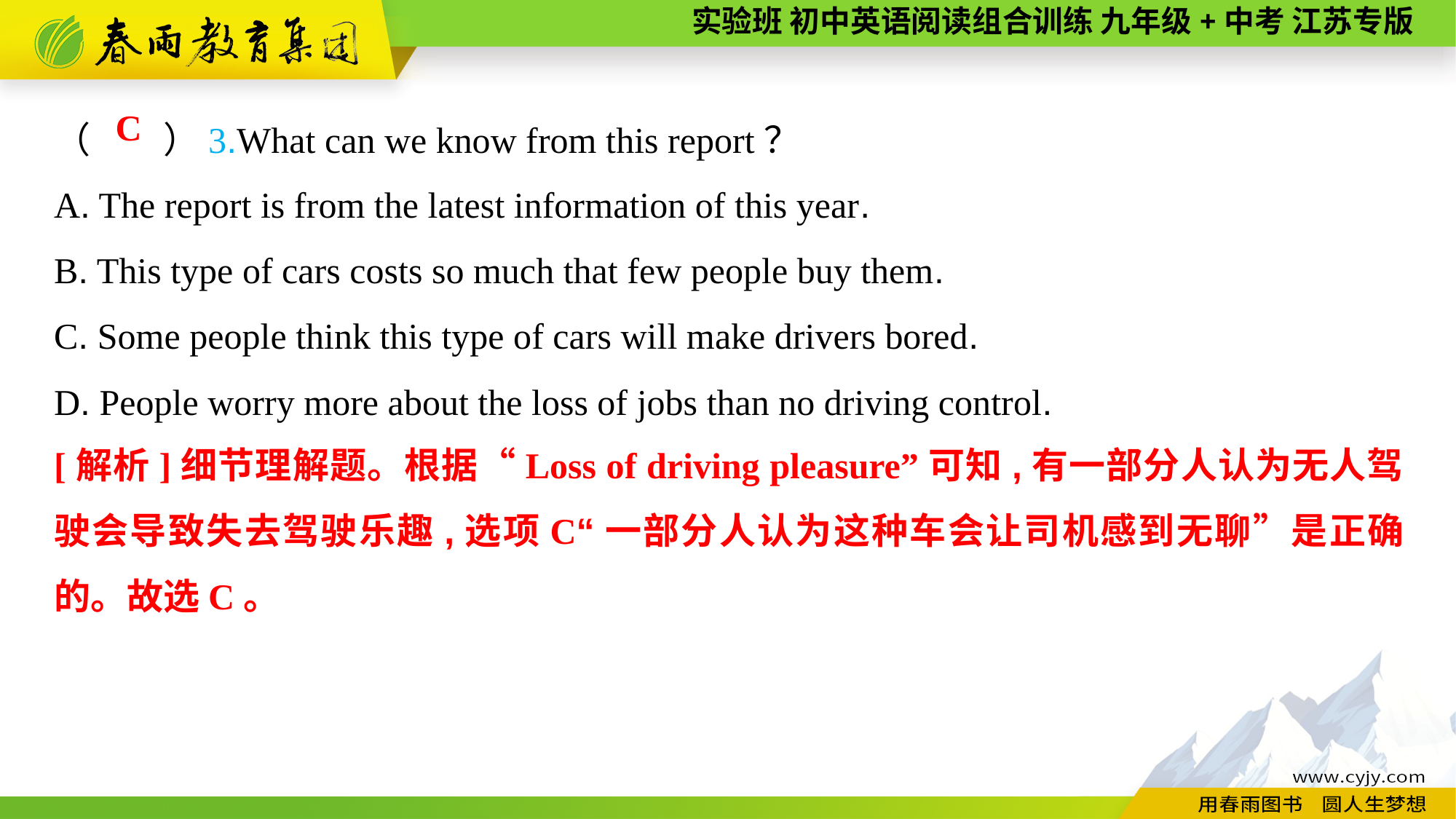

（　　）3.What can we know from this report？
A. The report is from the latest information of this year.
B. This type of cars costs so much that few people buy them.
C. Some people think this type of cars will make drivers bored.
D. People worry more about the loss of jobs than no driving control.
C
[解析]细节理解题。根据“Loss of driving pleasure”可知,有一部分人认为无人驾驶会导致失去驾驶乐趣,选项C“一部分人认为这种车会让司机感到无聊”是正确的。故选C。